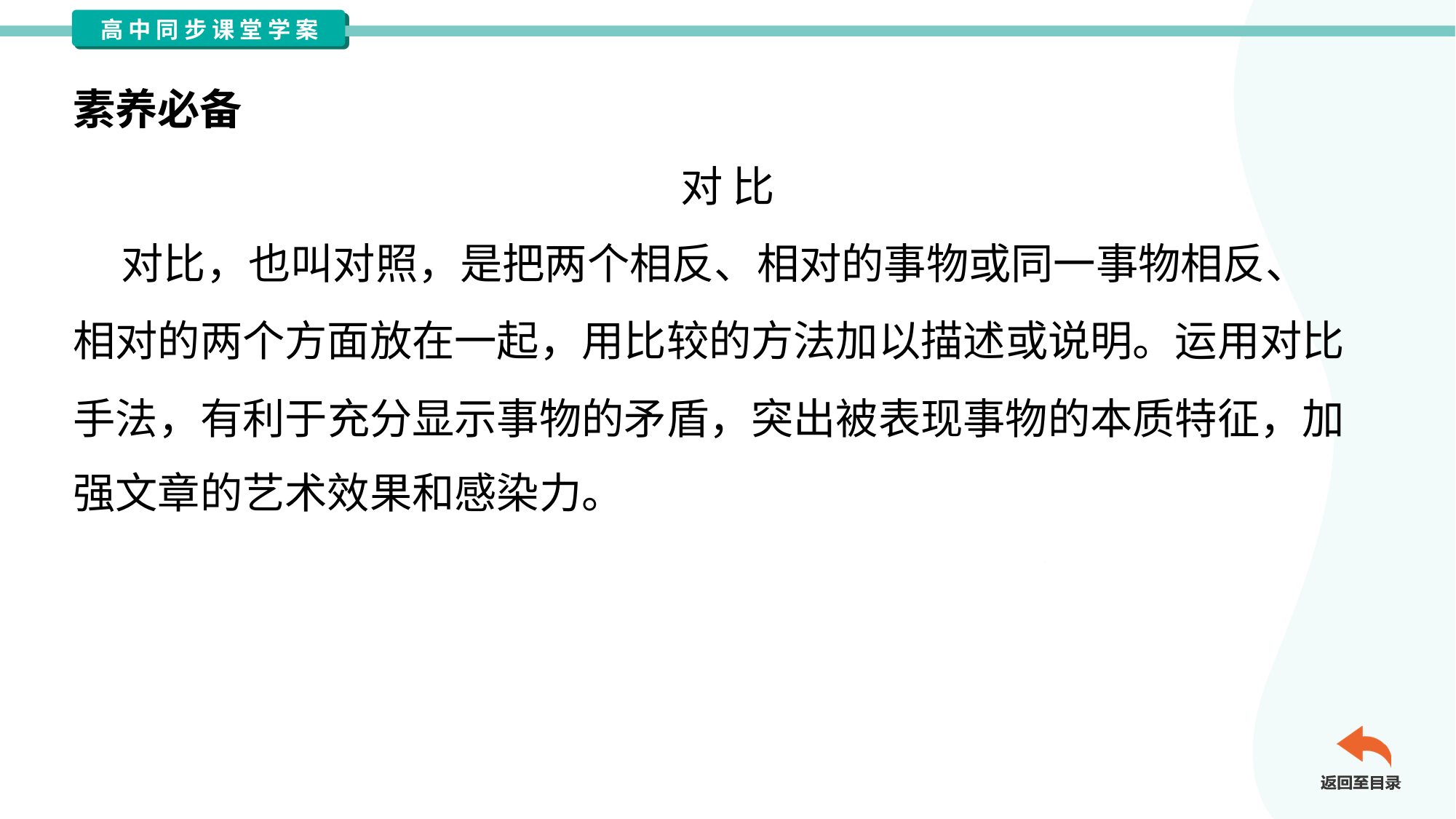

素养必备
对 比
    对比，也叫对照，是把两个相反、相对的事物或同一事物相反、
相对的两个方面放在一起，用比较的方法加以描述或说明。运用对比
手法，有利于充分显示事物的矛盾，突出被表现事物的本质特征，加
强文章的艺术效果和感染力。